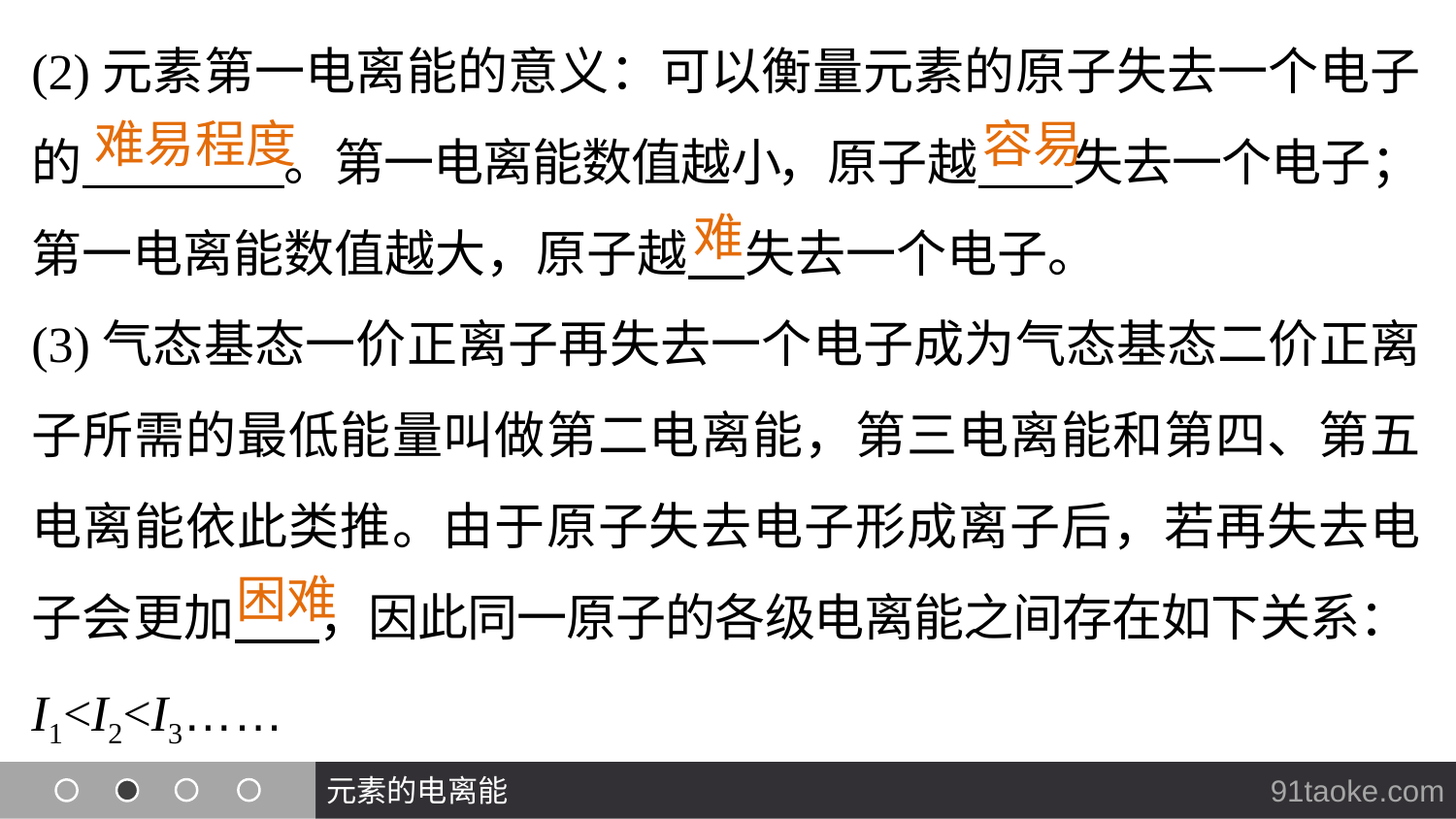

(2)元素第一电离能的意义：可以衡量元素的原子失去一个电子的                 。第一电离能数值越小，原子越        失去一个电子；第一电离能数值越大，原子越     失去一个电子。
(3)气态基态一价正离子再失去一个电子成为气态基态二价正离子所需的最低能量叫做第二电离能，第三电离能和第四、第五电离能依此类推。由于原子失去电子形成离子后，若再失去电子会更加       ，因此同一原子的各级电离能之间存在如下关系：I1<I2<I3……
难易程度
容易
难
困难